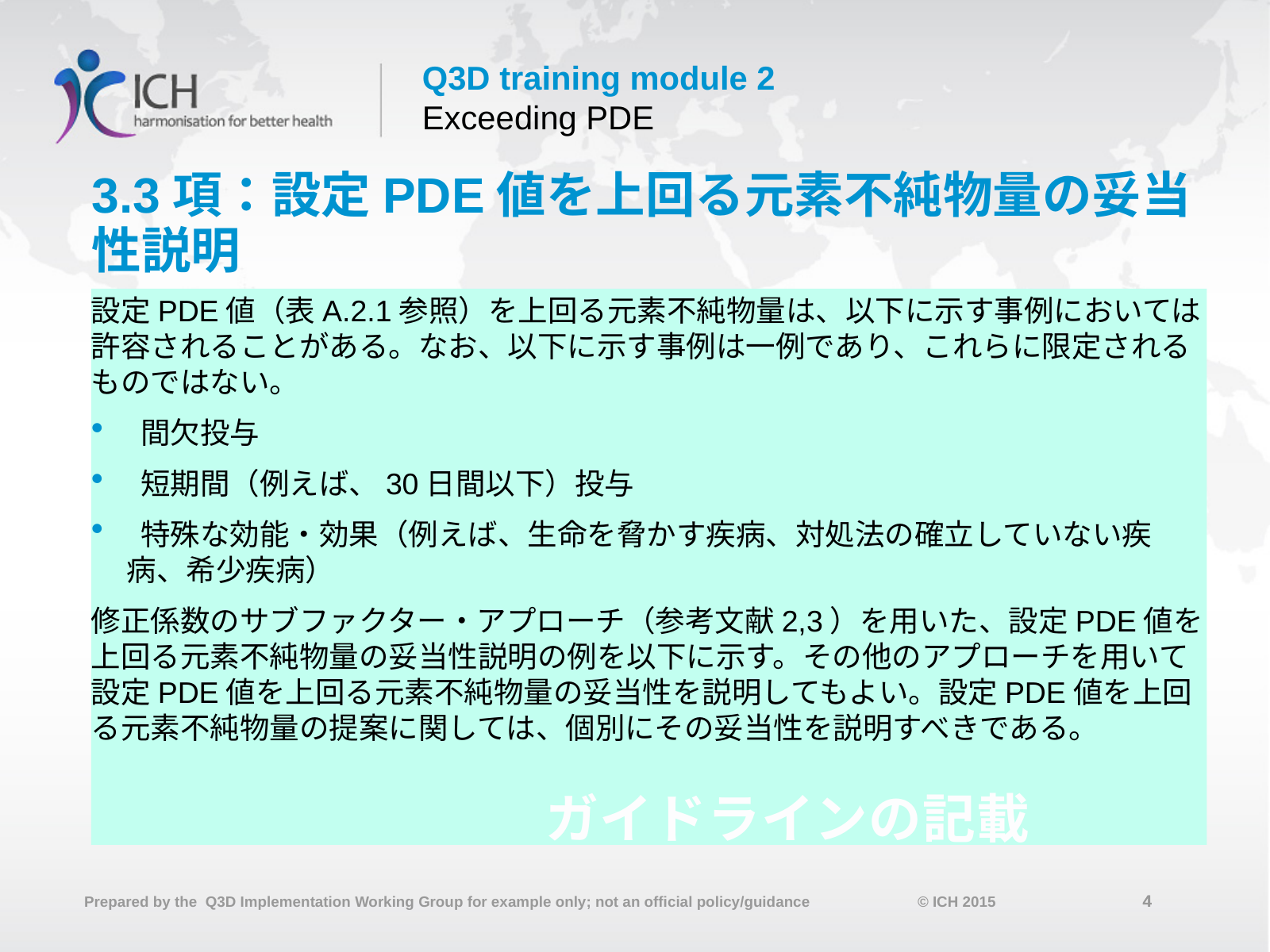

# 3.3項：設定PDE値を上回る元素不純物量の妥当性説明
設定PDE値（表A.2.1参照）を上回る元素不純物量は、以下に示す事例においては許容されることがある。なお、以下に示す事例は一例であり、これらに限定されるものではない。
 間欠投与
 短期間（例えば、30日間以下）投与
 特殊な効能・効果（例えば、生命を脅かす疾病、対処法の確立していない疾病、希少疾病）
修正係数のサブファクター・アプローチ（参考文献2,3）を用いた、設定PDE値を上回る元素不純物量の妥当性説明の例を以下に示す。その他のアプローチを用いて設定PDE値を上回る元素不純物量の妥当性を説明してもよい。設定PDE値を上回る元素不純物量の提案に関しては、個別にその妥当性を説明すべきである。

ガイドラインの記載